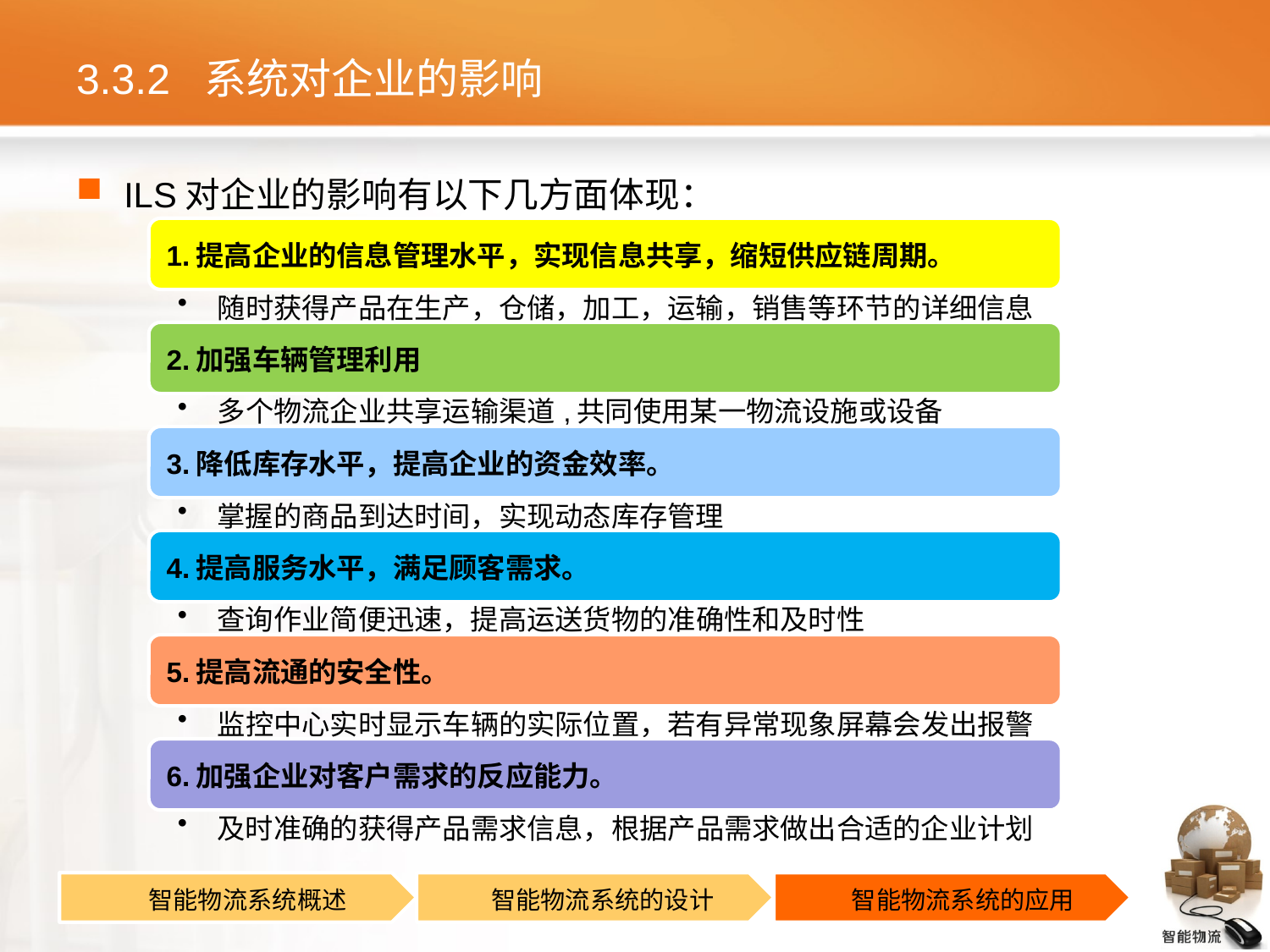

# 3.3.2  系统对企业的影响
ILS对企业的影响有以下几方面体现：

1.提高企业的信息管理水平，实现信息共享，缩短供应链周期。
随时获得产品在生产，仓储，加工，运输，销售等环节的详细信息
2.加强车辆管理利用
多个物流企业共享运输渠道,共同使用某一物流设施或设备
4.提高服务水平，满足顾客需求。
5.提高流通的安全性。
查询作业简便迅速，提高运送货物的准确性和及时性
监控中心实时显示车辆的实际位置，若有异常现象屏幕会发出报警
6.加强企业对客户需求的反应能力。
及时准确的获得产品需求信息，根据产品需求做出合适的企业计划
3.降低库存水平，提高企业的资金效率。
掌握的商品到达时间，实现动态库存管理